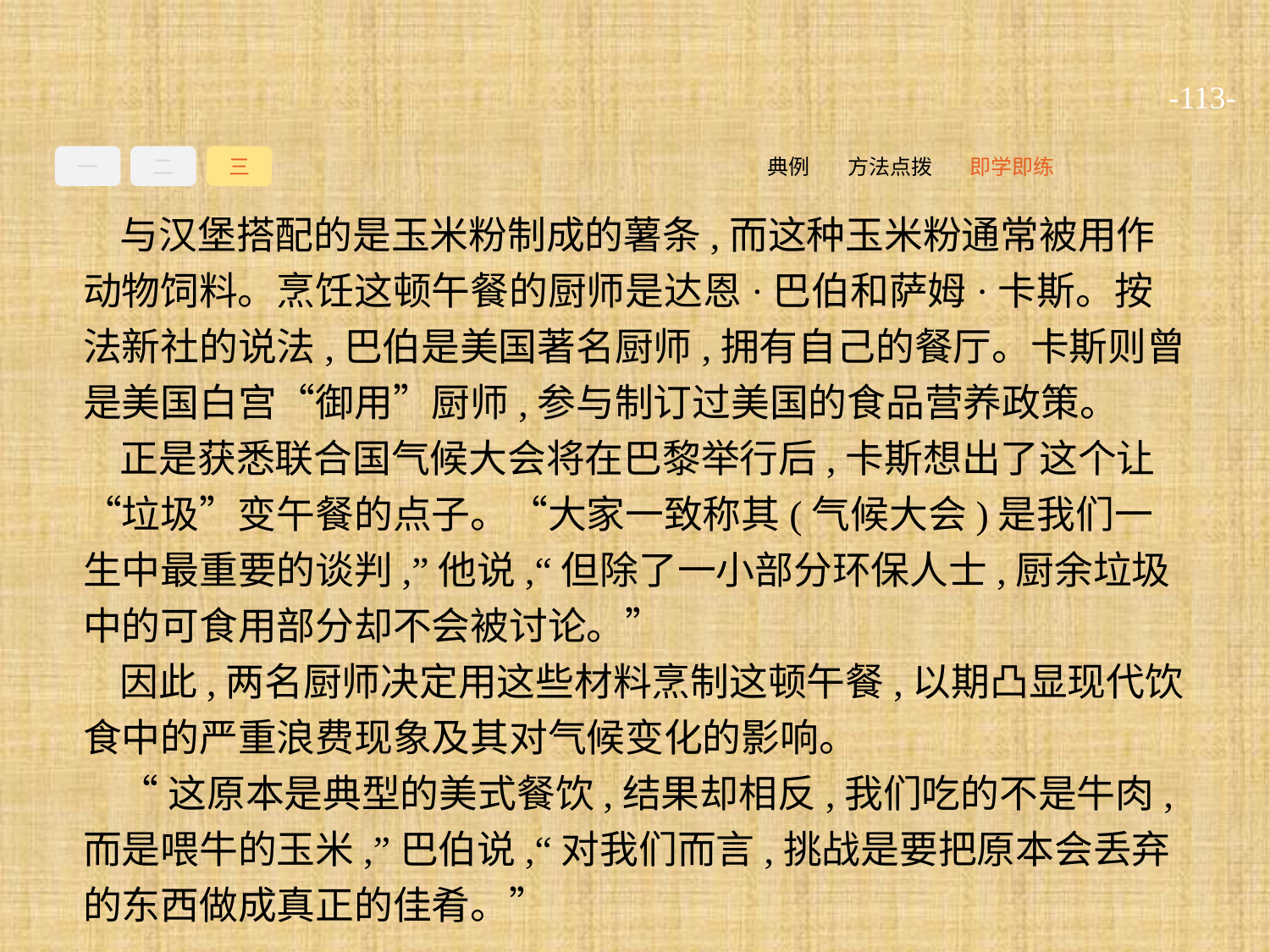

-113-
一
二
三
即学即练
方法点拨
典例
与汉堡搭配的是玉米粉制成的薯条,而这种玉米粉通常被用作动物饲料。烹饪这顿午餐的厨师是达恩·巴伯和萨姆·卡斯。按法新社的说法,巴伯是美国著名厨师,拥有自己的餐厅。卡斯则曾是美国白宫“御用”厨师,参与制订过美国的食品营养政策。
正是获悉联合国气候大会将在巴黎举行后,卡斯想出了这个让“垃圾”变午餐的点子。“大家一致称其(气候大会)是我们一生中最重要的谈判,”他说,“但除了一小部分环保人士,厨余垃圾中的可食用部分却不会被讨论。”
因此,两名厨师决定用这些材料烹制这顿午餐,以期凸显现代饮食中的严重浪费现象及其对气候变化的影响。
“这原本是典型的美式餐饮,结果却相反,我们吃的不是牛肉,而是喂牛的玉米,”巴伯说,“对我们而言,挑战是要把原本会丢弃的东西做成真正的佳肴。”